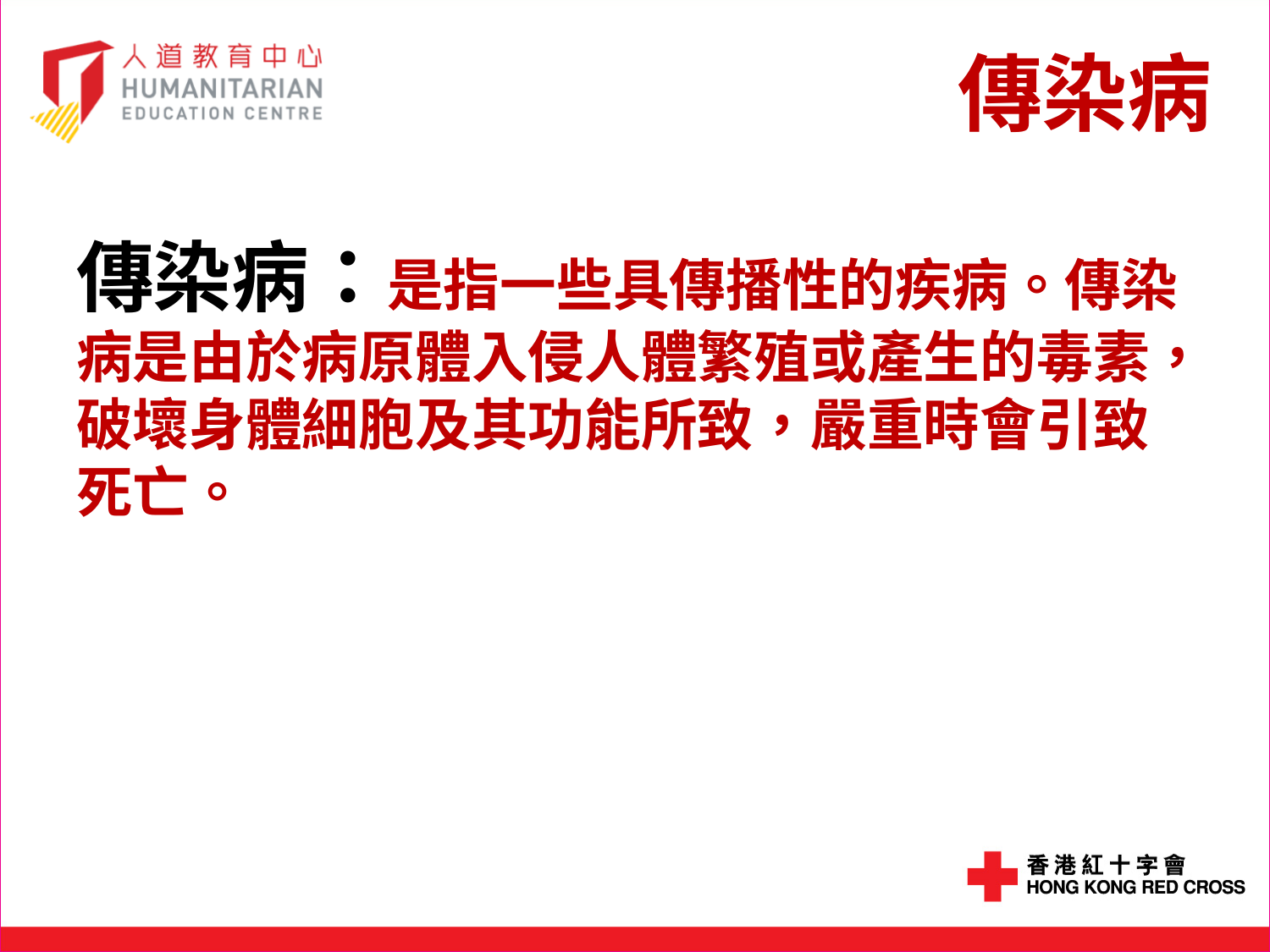

# 傳染病
傳染病：是指一些具傳播性的疾病。傳染病是由於病原體入侵人體繁殖或產生的毒素，破壞身體細胞及其功能所致，嚴重時會引致死亡。